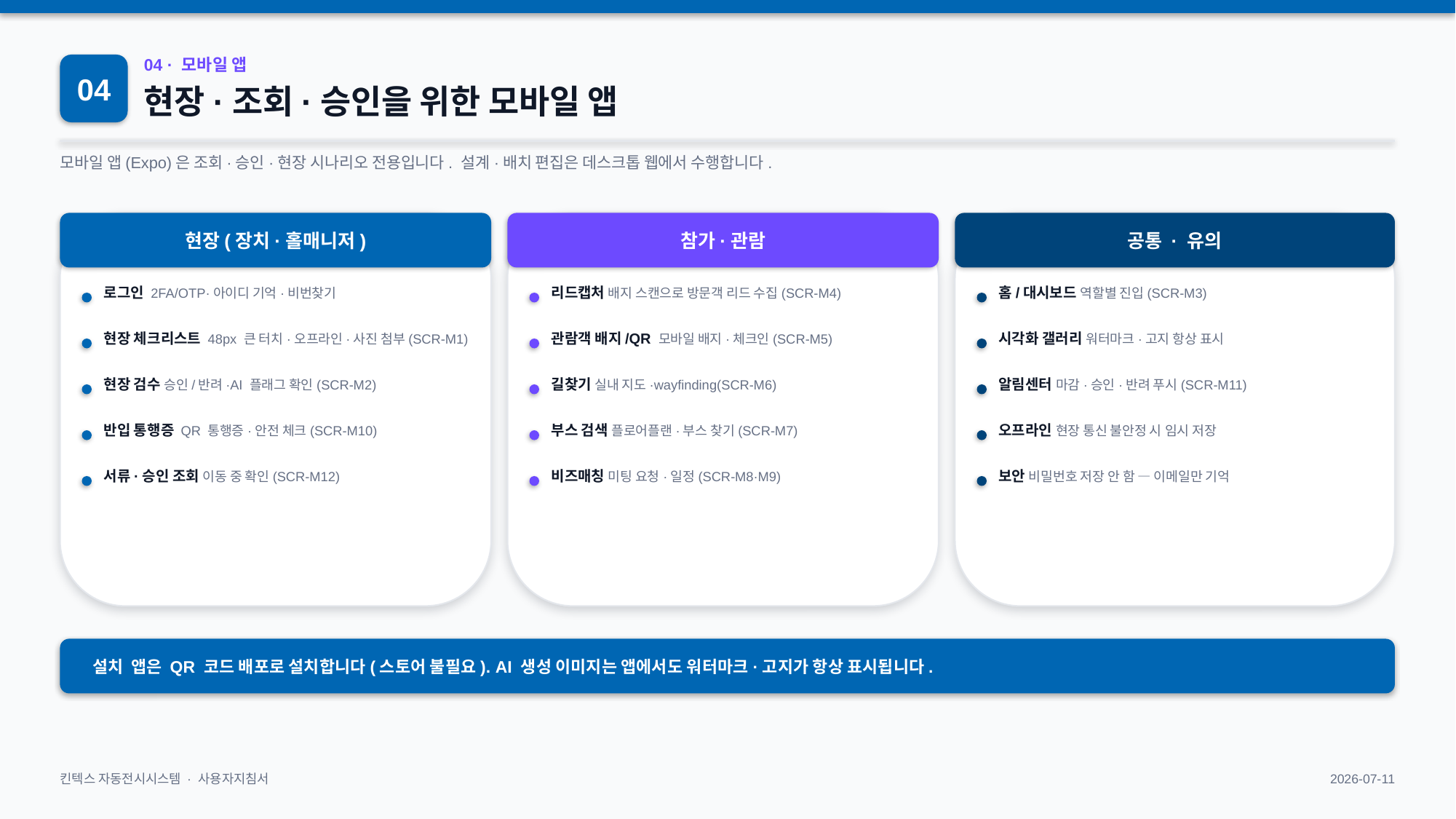

04
04 · 모바일 앱
현장·조회·승인을 위한 모바일 앱

모바일 앱(Expo)은 조회·승인·현장 시나리오 전용입니다. 설계·배치 편집은 데스크톱 웹에서 수행합니다.

현장(장치·홀매니저)

참가·관람

공통 · 유의
로그인 2FA/OTP·아이디 기억·비번찾기
리드캡처 배지 스캔으로 방문객 리드 수집(SCR-M4)
홈/대시보드 역할별 진입(SCR-M3)

현장 체크리스트 48px 큰 터치·오프라인·사진 첨부(SCR-M1)
관람객 배지/QR 모바일 배지·체크인(SCR-M5)
시각화 갤러리 워터마크·고지 항상 표시

현장 검수 승인/반려·AI 플래그 확인(SCR-M2)
길찾기 실내 지도·wayfinding(SCR-M6)
알림센터 마감·승인·반려 푸시(SCR-M11)

반입 통행증 QR 통행증·안전 체크(SCR-M10)
부스 검색 플로어플랜·부스 찾기(SCR-M7)
오프라인 현장 통신 불안정 시 임시 저장

서류·승인 조회 이동 중 확인(SCR-M12)
비즈매칭 미팅 요청·일정(SCR-M8·M9)
보안 비밀번호 저장 안 함 — 이메일만 기억

설치  앱은 QR 코드 배포로 설치합니다(스토어 불필요). AI 생성 이미지는 앱에서도 워터마크·고지가 항상 표시됩니다.
킨텍스 자동전시시스템 · 사용자지침서
2026-07-11